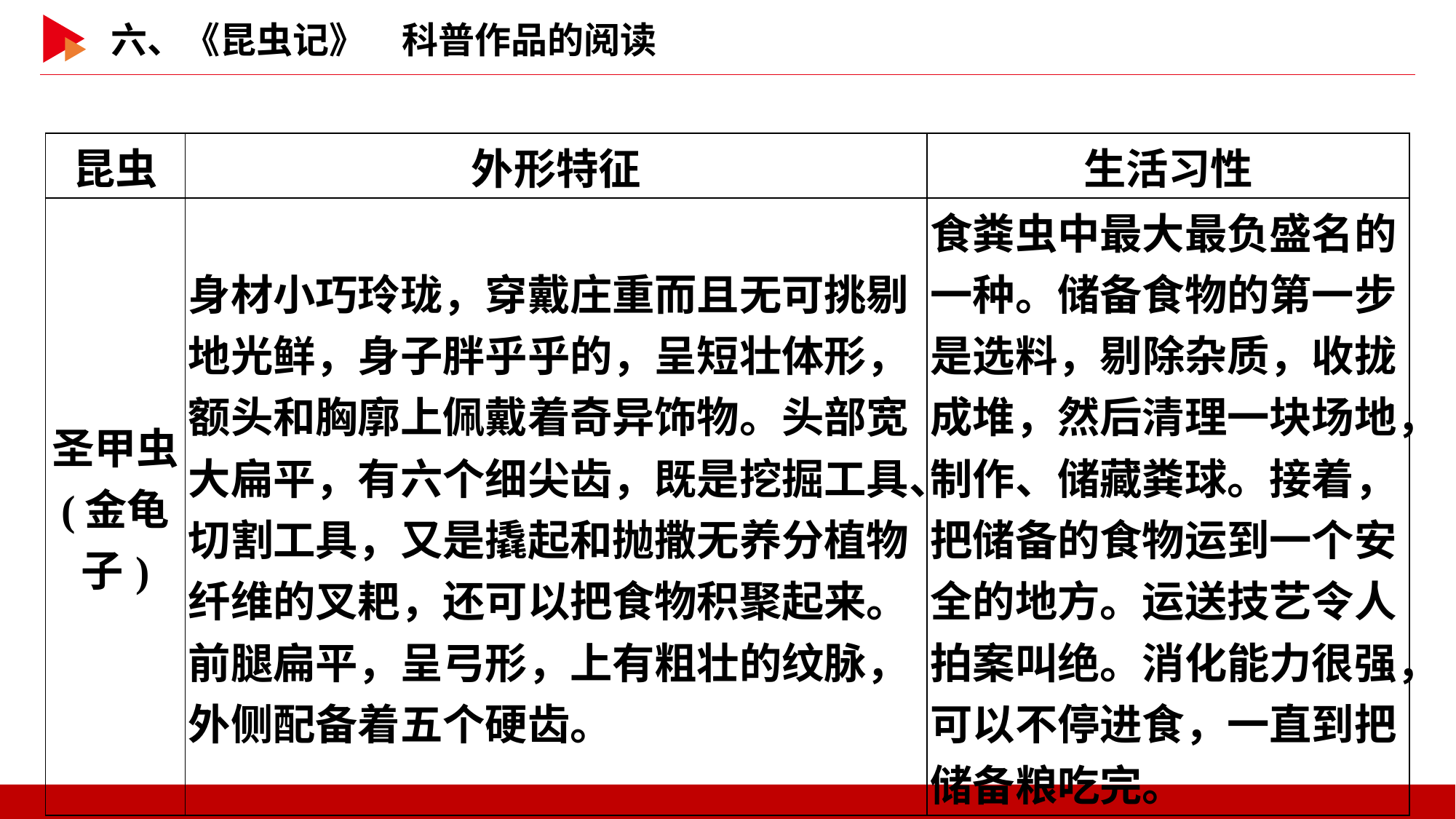

| 昆虫 | 外形特征 | 生活习性 |
| --- | --- | --- |
| 圣甲虫 (金龟子) | 身材小巧玲珑，穿戴庄重而且无可挑剔地光鲜，身子胖乎乎的，呈短壮体形，额头和胸廓上佩戴着奇异饰物。头部宽大扁平，有六个细尖齿，既是挖掘工具、切割工具，又是撬起和抛撒无养分植物纤维的叉耙，还可以把食物积聚起来。前腿扁平，呈弓形，上有粗壮的纹脉，外侧配备着五个硬齿。 | 食粪虫中最大最负盛名的一种。储备食物的第一步是选料，剔除杂质，收拢成堆，然后清理一块场地，制作、储藏粪球。接着，把储备的食物运到一个安全的地方。运送技艺令人拍案叫绝。消化能力很强，可以不停进食，一直到把储备粮吃完。 |